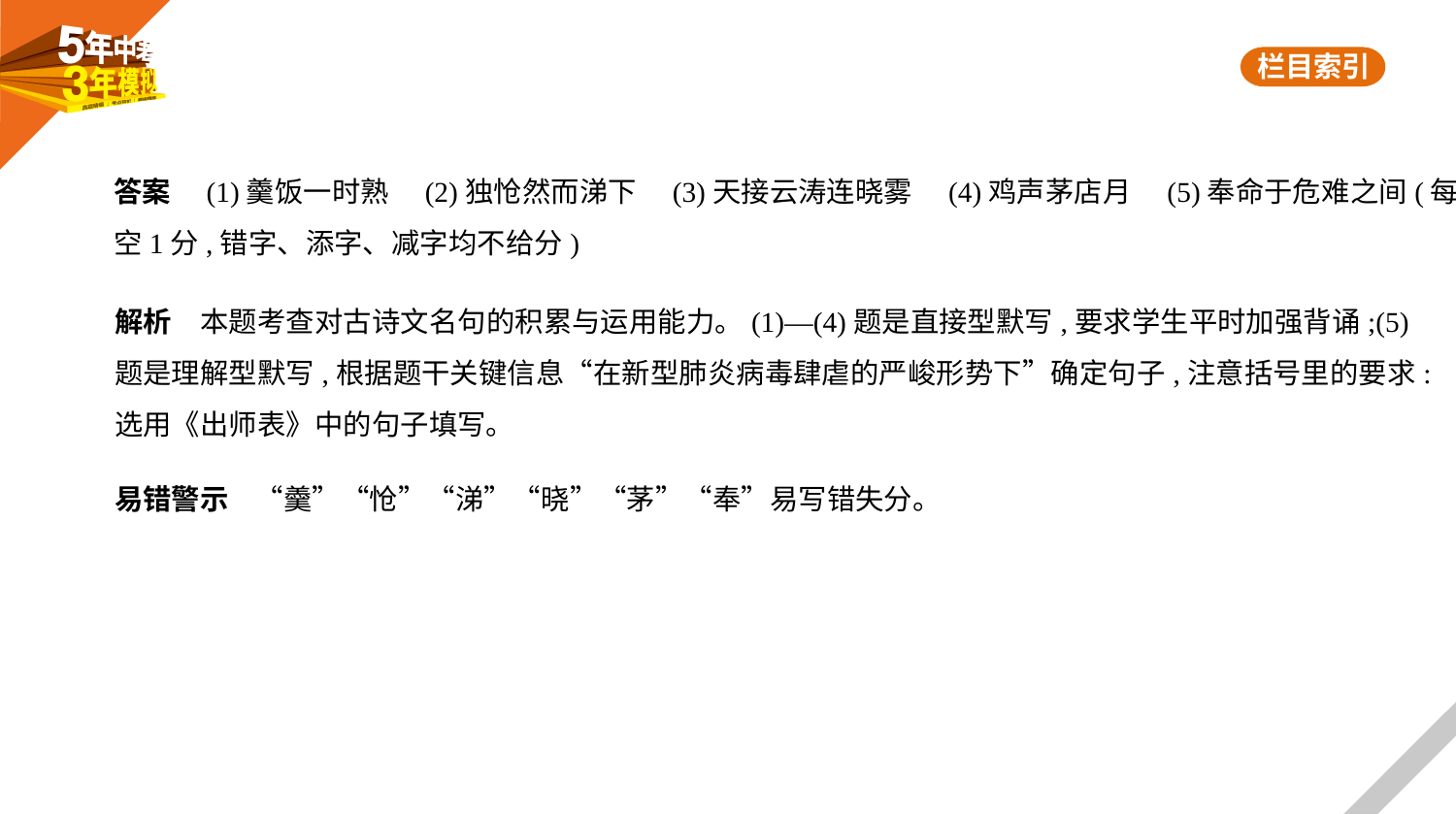

答案　(1)羹饭一时熟　(2)独怆然而涕下　(3)天接云涛连晓雾　(4)鸡声茅店月　(5)奉命于危难之间(每
空1分,错字、添字、减字均不给分)
解析　本题考查对古诗文名句的积累与运用能力。(1)—(4)题是直接型默写,要求学生平时加强背诵;(5)
题是理解型默写,根据题干关键信息“在新型肺炎病毒肆虐的严峻形势下”确定句子,注意括号里的要求:
选用《出师表》中的句子填写。
易错警示    “羹”“怆”“涕”“晓”“茅”“奉”易写错失分。